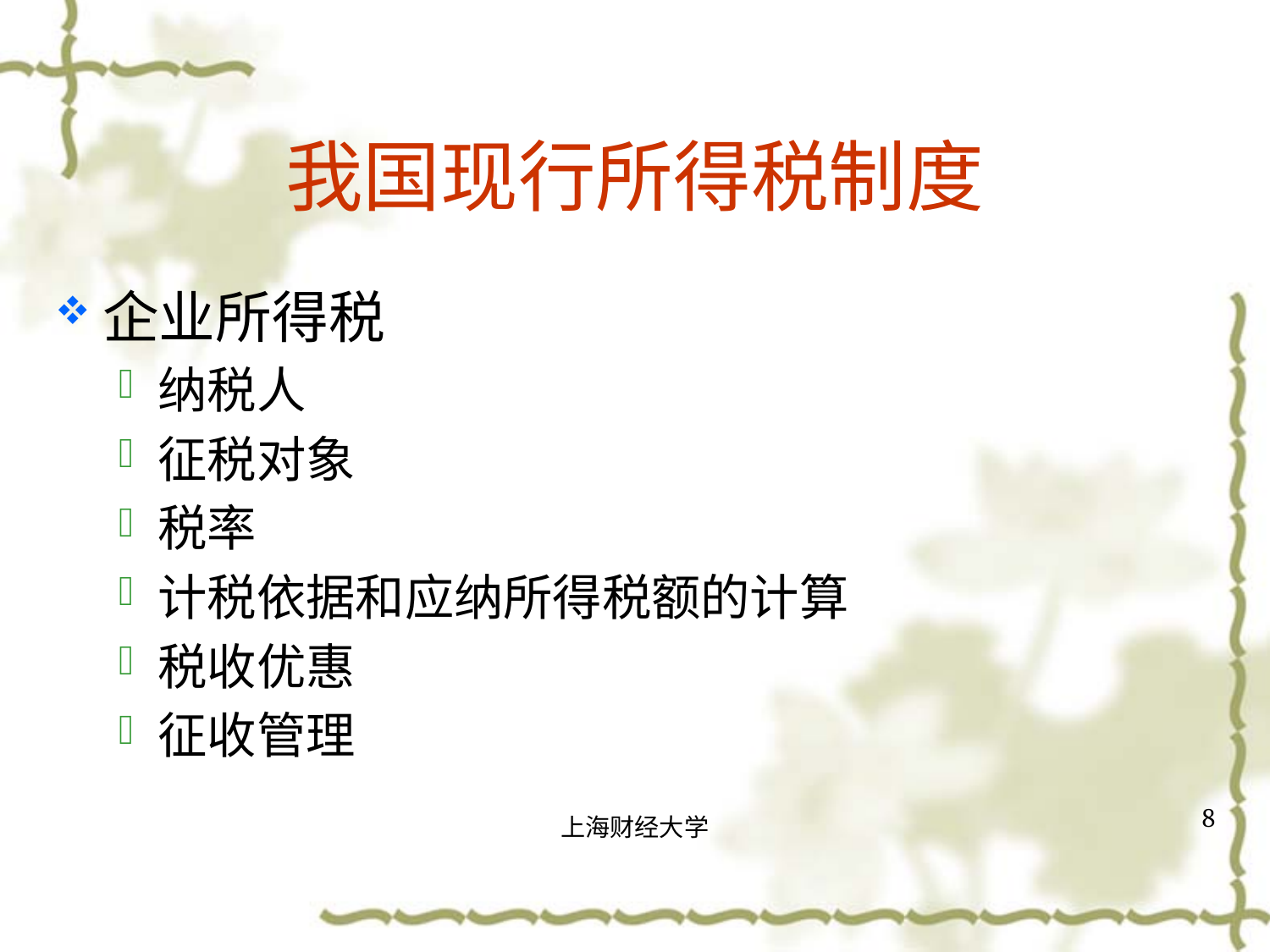

# 我国现行所得税制度
企业所得税
纳税人
征税对象
税率
计税依据和应纳所得税额的计算
税收优惠
征收管理
8
上海财经大学